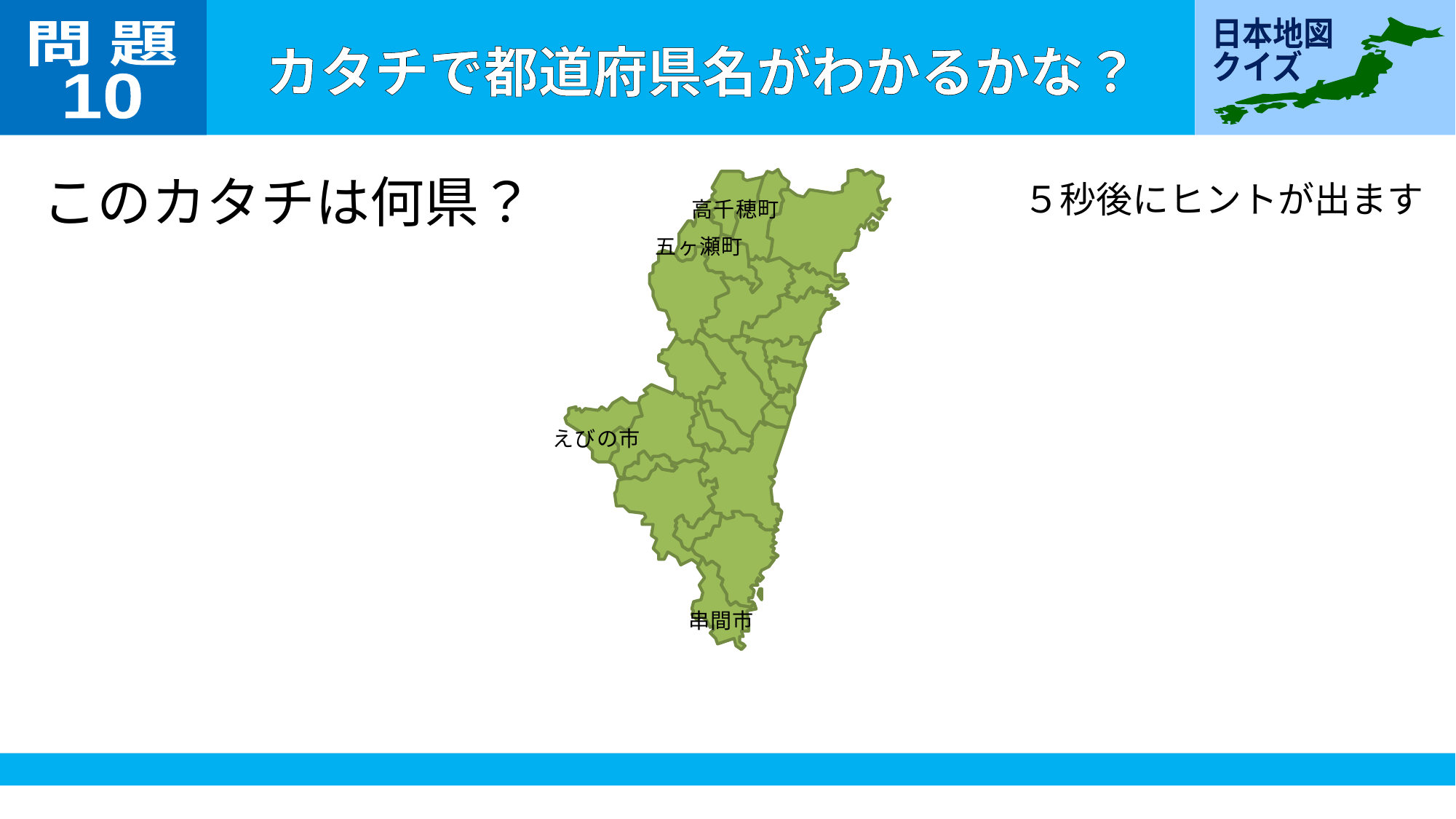

問 題
10
このカタチは何県？

５秒後にヒントが出ます
高千穂町
五ヶ瀬町
えびの市
串間市